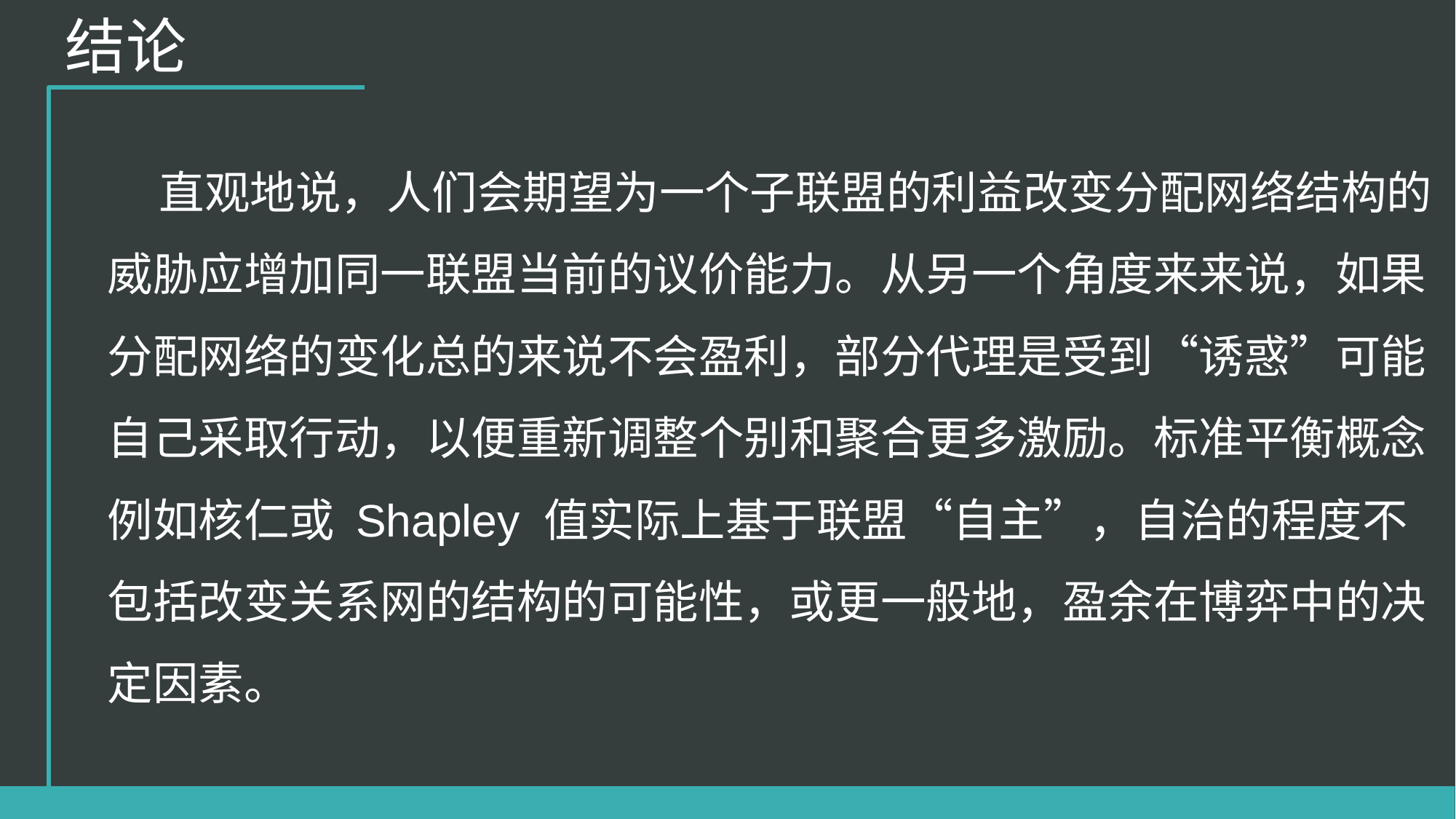

结论

    直观地说，人们会期望为一个子联盟的利益改变分配网络结构的威胁应增加同一联盟当前的议价能力。从另一个角度来来说，如果分配网络的变化总的来说不会盈利，部分代理是受到“诱惑”可能自己采取行动，以便重新调整个别和聚合更多激励。标准平衡概念例如核仁或 Shapley 值实际上基于联盟“自主”，自治的程度不包括改变关系网的结构的可能性，或更一般地，盈余在博弈中的决定因素。